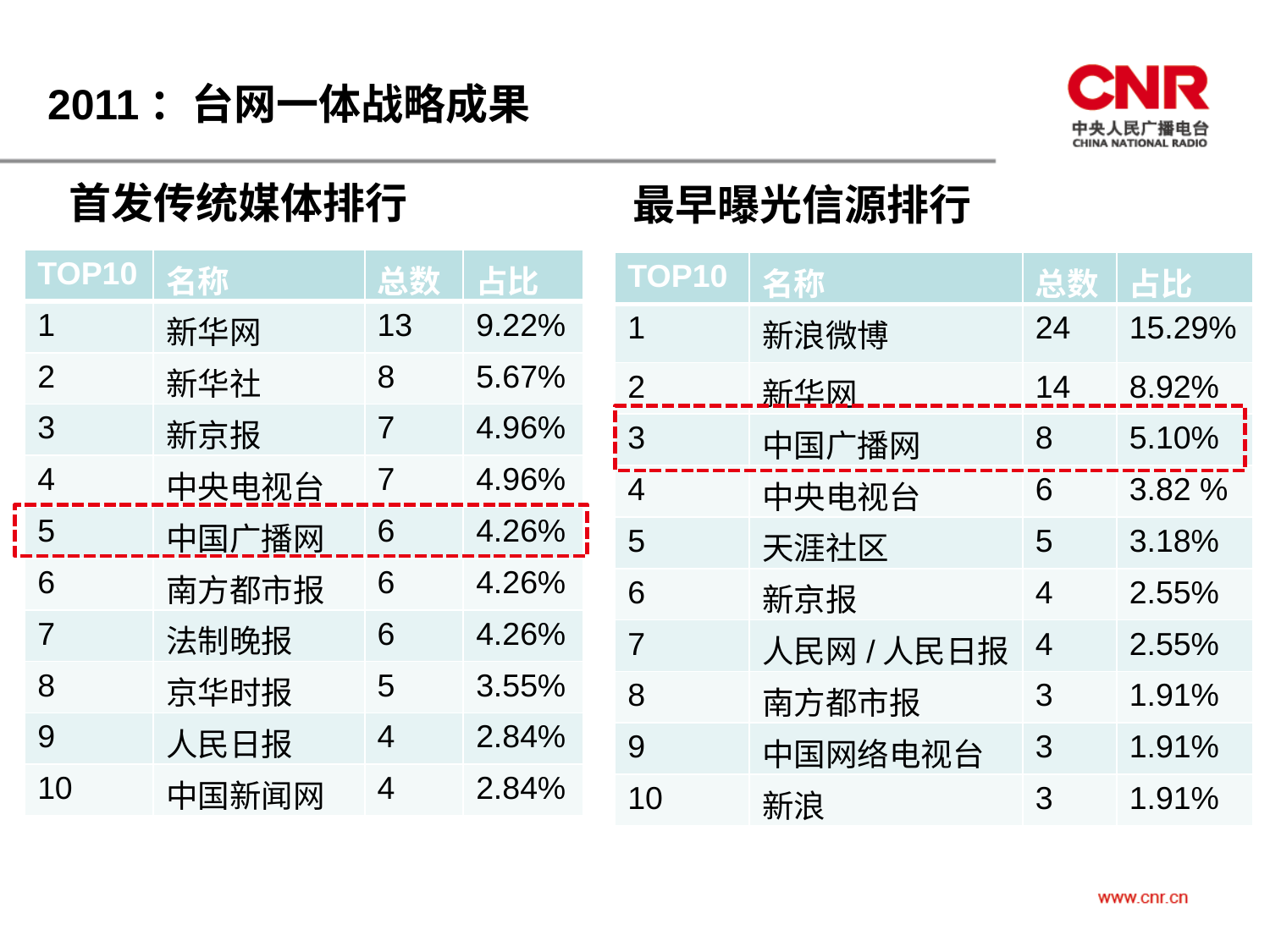

2011：台网一体战略成果
首发传统媒体排行
最早曝光信源排行
| TOP10 | 名称 | 总数 | 占比 |
| --- | --- | --- | --- |
| 1 | 新华网 | 13 | 9.22% |
| 2 | 新华社 | 8 | 5.67% |
| 3 | 新京报 | 7 | 4.96% |
| 4 | 中央电视台 | 7 | 4.96% |
| 5 | 中国广播网 | 6 | 4.26% |
| 6 | 南方都市报 | 6 | 4.26% |
| 7 | 法制晚报 | 6 | 4.26% |
| 8 | 京华时报 | 5 | 3.55% |
| 9 | 人民日报 | 4 | 2.84% |
| 10 | 中国新闻网 | 4 | 2.84% |
| TOP10 | 名称 | 总数 | 占比 |
| --- | --- | --- | --- |
| 1 | 新浪微博 | 24 | 15.29% |
| 2 | 新华网 | 14 | 8.92% |
| 3 | 中国广播网 | 8 | 5.10% |
| 4 | 中央电视台 | 6 | 3.82 % |
| 5 | 天涯社区 | 5 | 3.18% |
| 6 | 新京报 | 4 | 2.55% |
| 7 | 人民网/人民日报 | 4 | 2.55% |
| 8 | 南方都市报 | 3 | 1.91% |
| 9 | 中国网络电视台 | 3 | 1.91% |
| 10 | 新浪 | 3 | 1.91% |